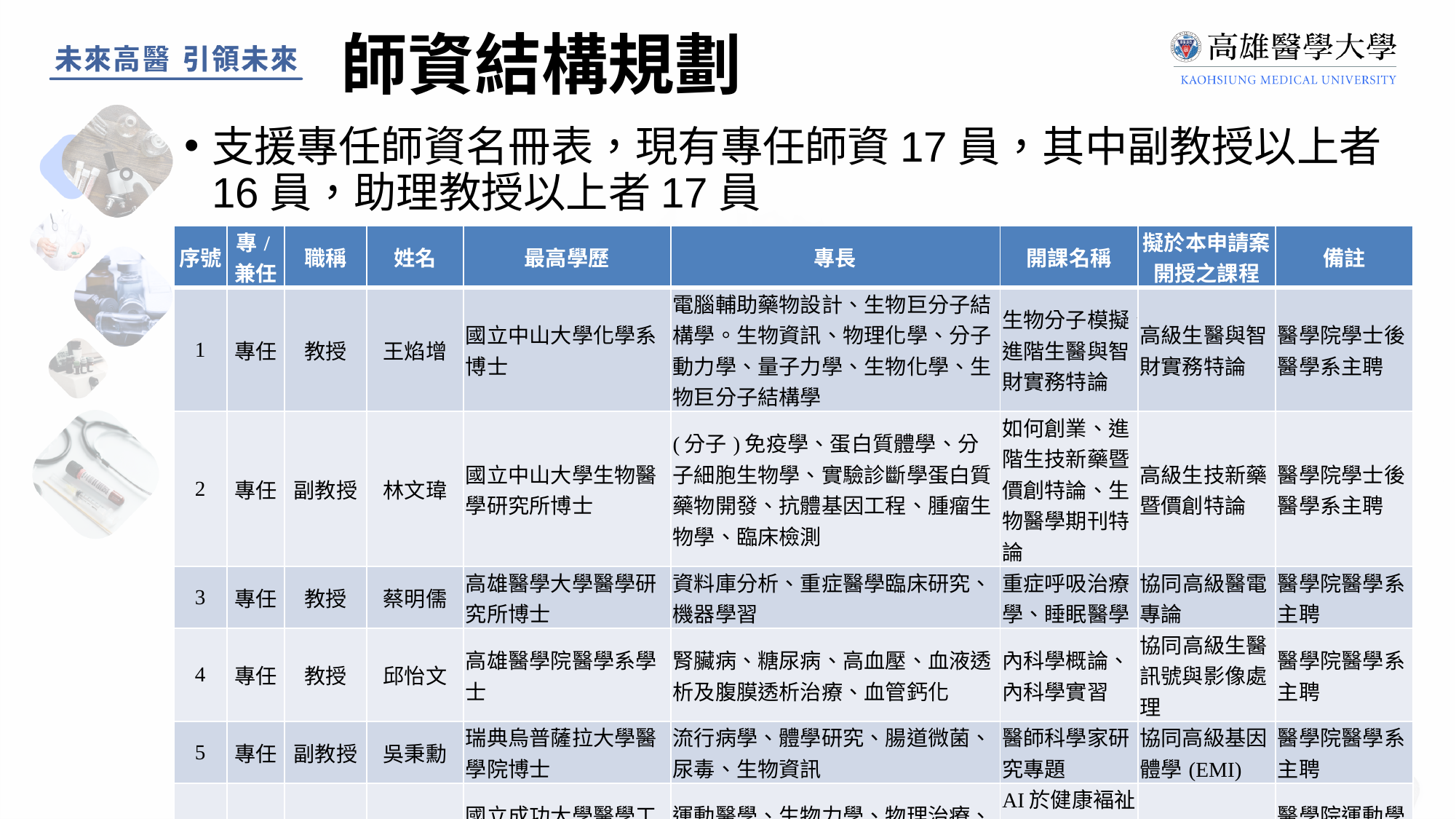

師資結構規劃
支援專任師資名冊表，現有專任師資17員，其中副教授以上者16員，助理教授以上者17員
| 序號 | 專/兼任 | 職稱 | 姓名 | 最高學歷 | 專長 | 開課名稱 | 擬於本申請案開授之課程 | 備註 |
| --- | --- | --- | --- | --- | --- | --- | --- | --- |
| 1 | 專任 | 教授 | 王焰增 | 國立中山大學化學系博士 | 電腦輔助藥物設計、生物巨分子結構學。生物資訊、物理化學、分子動力學、量子力學、生物化學、生物巨分子結構學 | 生物分子模擬、進階生醫與智財實務特論 | 高級生醫與智財實務特論 | 醫學院學士後醫學系主聘 |
| 2 | 專任 | 副教授 | 林文瑋 | 國立中山大學生物醫學研究所博士 | (分子)免疫學、蛋白質體學、分子細胞生物學、實驗診斷學蛋白質藥物開發、抗體基因工程、腫瘤生物學、臨床檢測 | 如何創業、進階生技新藥暨價創特論、生物醫學期刊特論 | 高級生技新藥暨價創特論 | 醫學院學士後醫學系主聘 |
| 3 | 專任 | 教授 | 蔡明儒 | 高雄醫學大學醫學研究所博士 | 資料庫分析、重症醫學臨床研究、機器學習 | 重症呼吸治療學、睡眠醫學 | 協同高級醫電專論 | 醫學院醫學系主聘 |
| 4 | 專任 | 教授 | 邱怡文 | 高雄醫學院醫學系學士 | 腎臟病、糖尿病、高血壓、血液透析及腹膜透析治療、血管鈣化 | 內科學概論、內科學實習 | 協同高級生醫訊號與影像處理 | 醫學院醫學系主聘 |
| 5 | 專任 | 副教授 | 吳秉勳 | 瑞典烏普薩拉大學醫學院博士 | 流行病學、體學研究、腸道微菌、尿毒、生物資訊 | 醫師科學家研究專題 | 協同高級基因體學(EMI) | 醫學院醫學系主聘 |
| 6 | 專任 | 教授 | 郭藍遠 | 國立成功大學醫學工程博士 | 運動醫學、生物力學、物理治療、醫學工程運動生物力學 | AI於健康褔祉應用、運動醫學特論 | 高級醫電專論 | 醫學院運動學系主聘 |